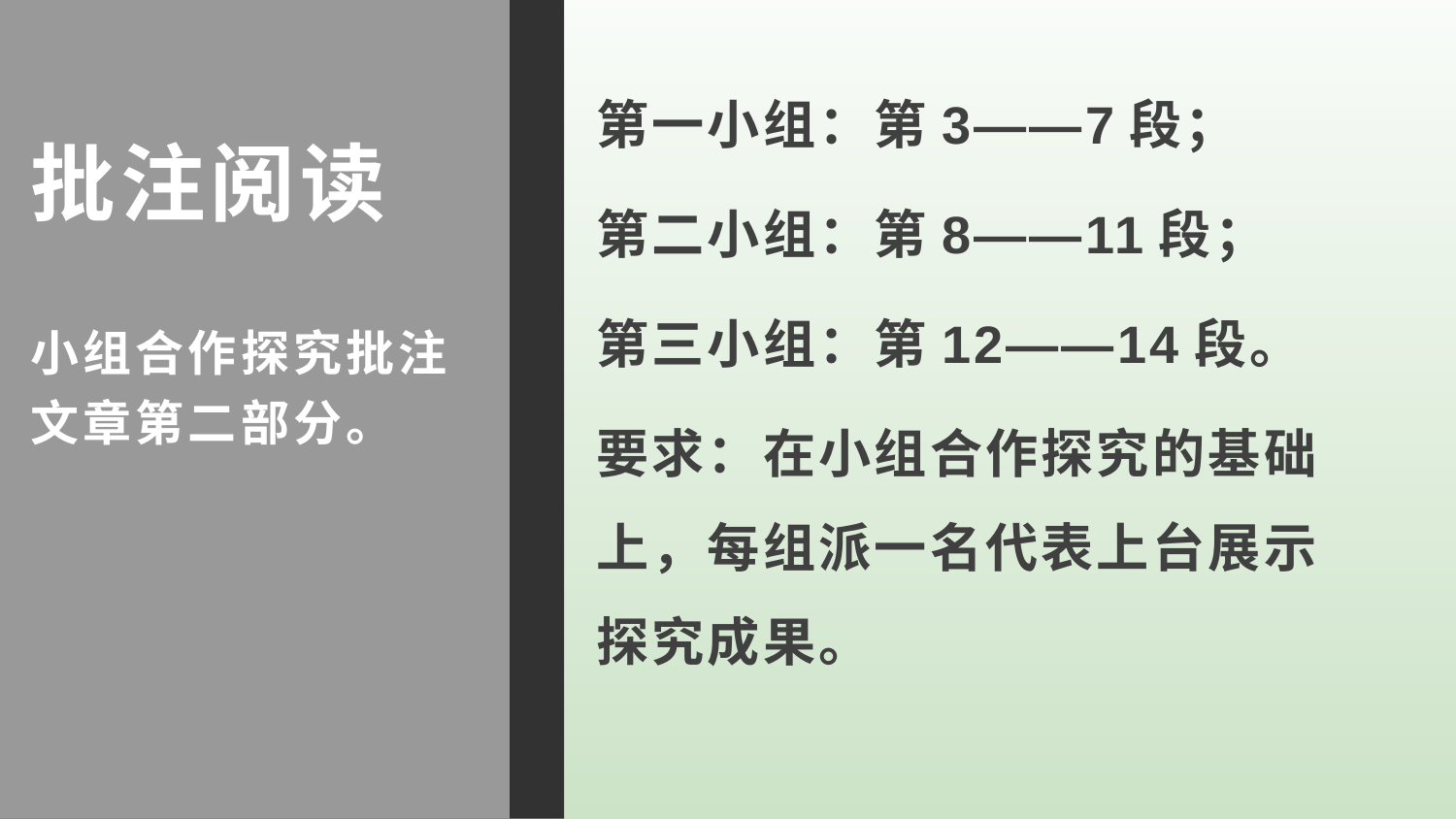

第一小组：第3——7段；
第二小组：第8——11段；
第三小组：第12——14段。
要求：在小组合作探究的基础上，每组派一名代表上台展示探究成果。
批注阅读
小组合作探究批注文章第二部分。